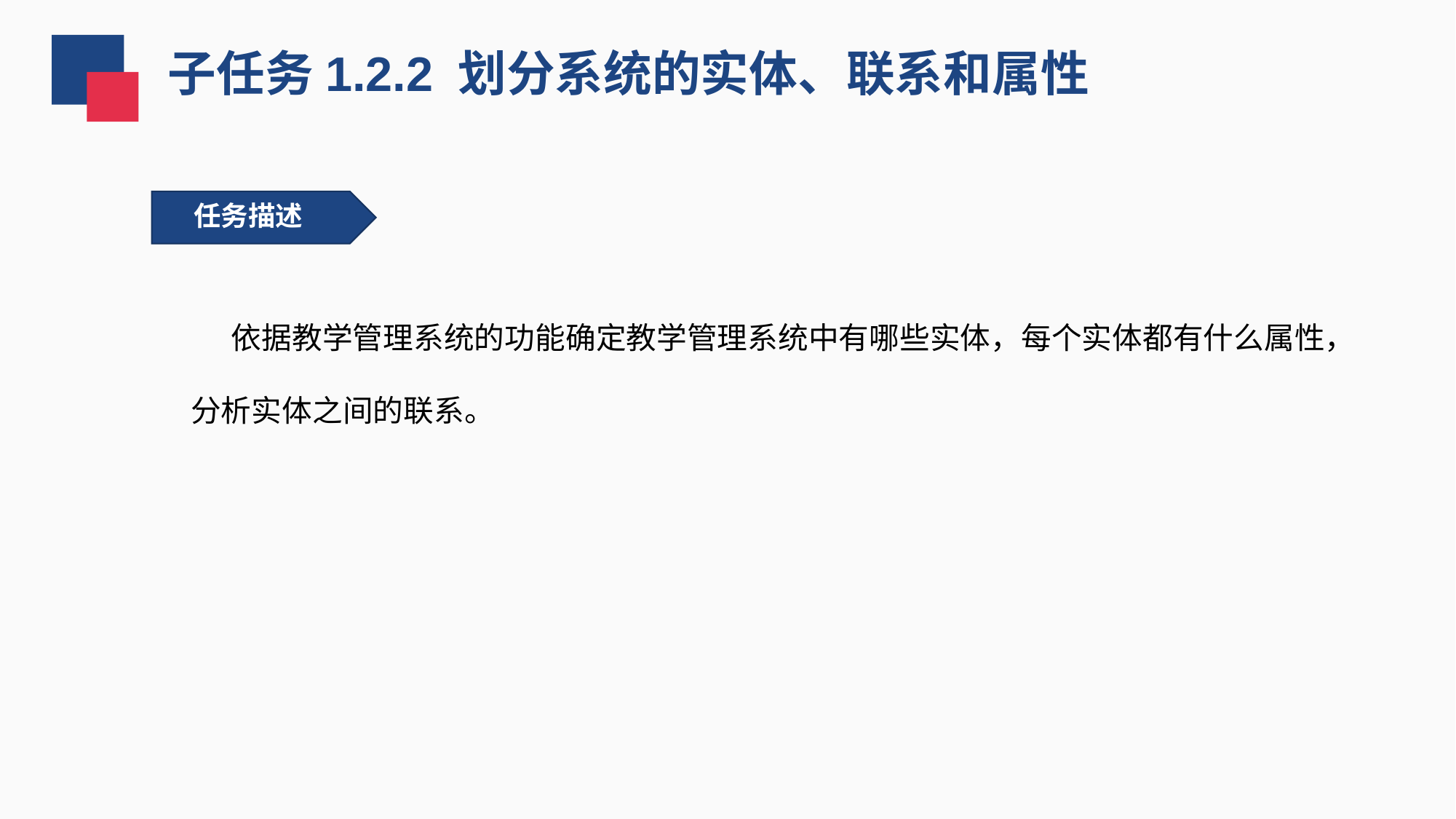

子任务1.2.2 划分系统的实体、联系和属性

    任务描述
          依据教学管理系统的功能确定教学管理系统中有哪些实体，每个实体都有什么属性，分析实体之间的联系。